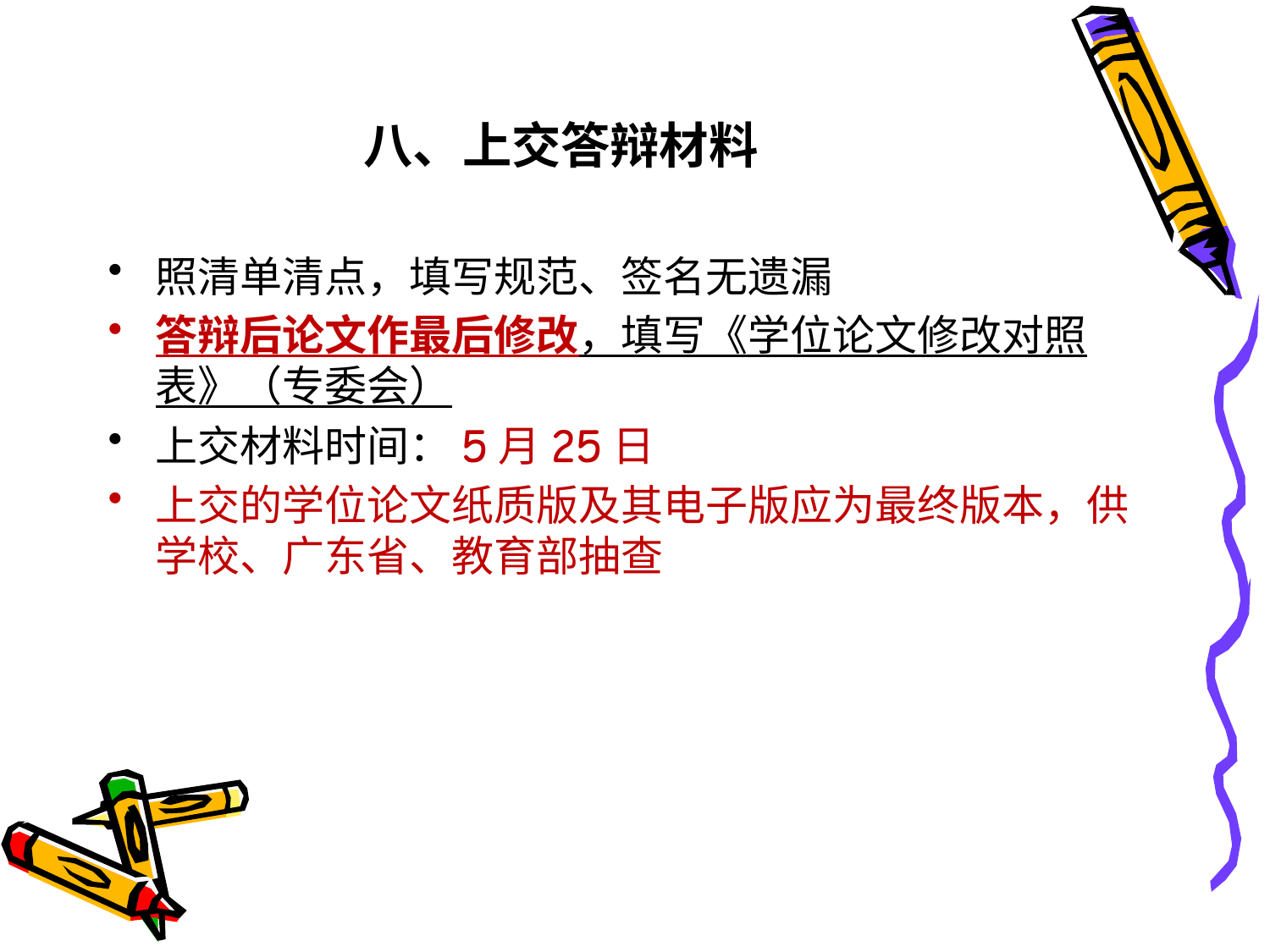

# 八、上交答辩材料
照清单清点，填写规范、签名无遗漏
答辩后论文作最后修改，填写《学位论文修改对照表》（专委会）
上交材料时间：5月25日
上交的学位论文纸质版及其电子版应为最终版本，供学校、广东省、教育部抽查